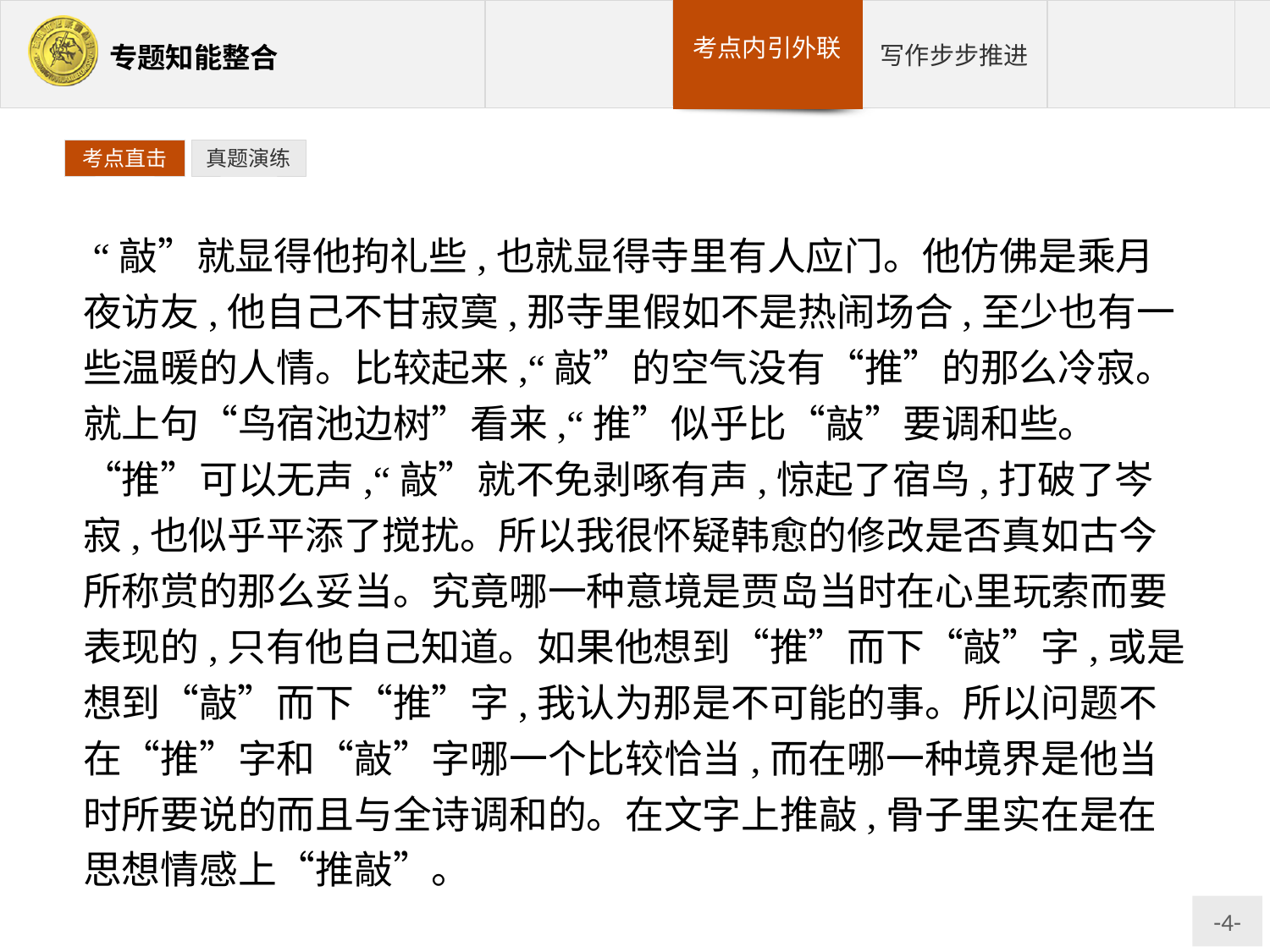

考点直击
真题演练
 “敲”就显得他拘礼些,也就显得寺里有人应门。他仿佛是乘月夜访友,他自己不甘寂寞,那寺里假如不是热闹场合,至少也有一些温暖的人情。比较起来,“敲”的空气没有“推”的那么冷寂。就上句“鸟宿池边树”看来,“推”似乎比“敲”要调和些。“推”可以无声,“敲”就不免剥啄有声,惊起了宿鸟,打破了岑寂,也似乎平添了搅扰。所以我很怀疑韩愈的修改是否真如古今所称赏的那么妥当。究竟哪一种意境是贾岛当时在心里玩索而要表现的,只有他自己知道。如果他想到“推”而下“敲”字,或是想到“敲”而下“推”字,我认为那是不可能的事。所以问题不在“推”字和“敲”字哪一个比较恰当,而在哪一种境界是他当时所要说的而且与全诗调和的。在文字上推敲,骨子里实在是在思想情感上“推敲”。